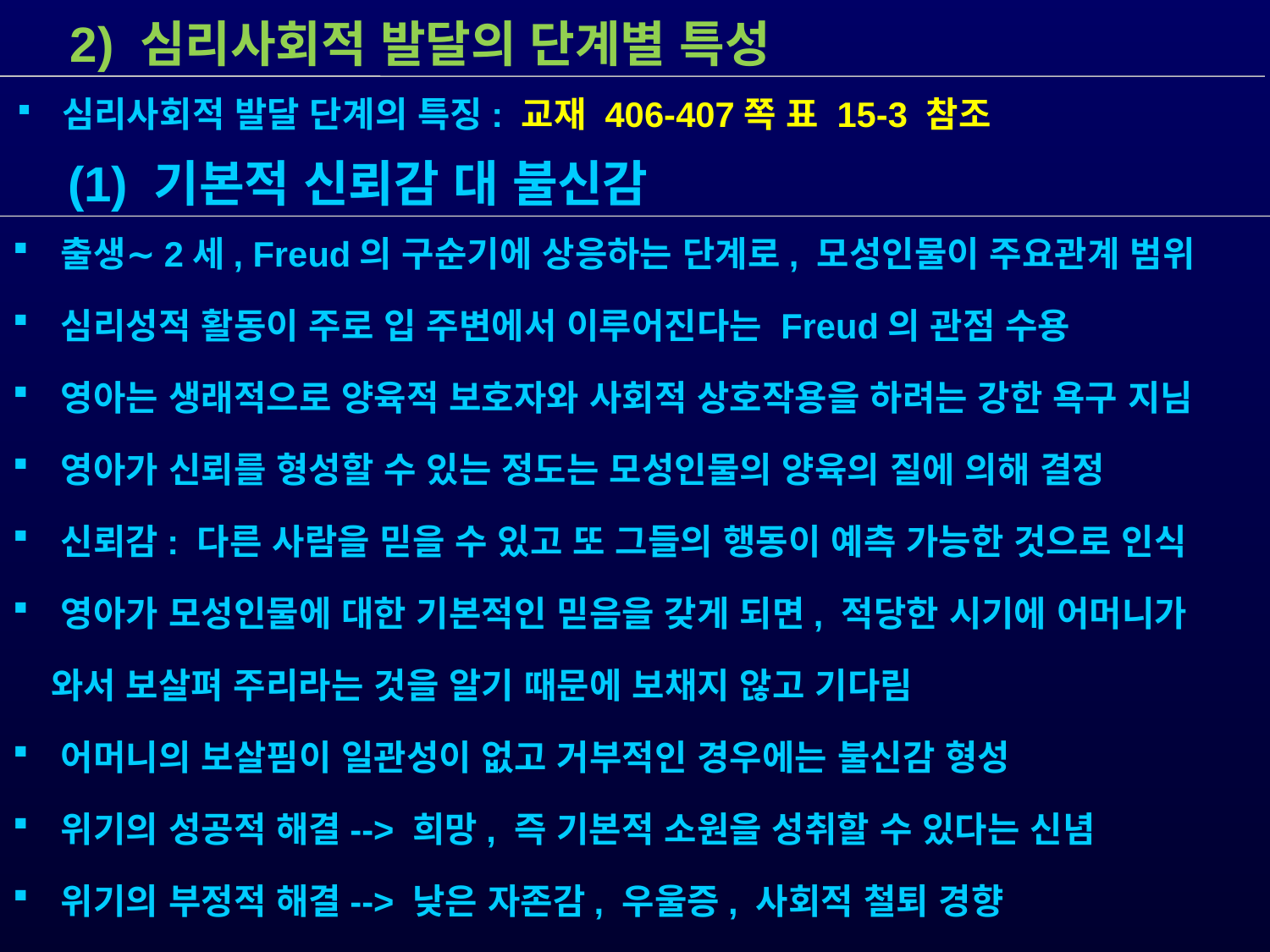

2) 심리사회적 발달의 단계별 특성

 심리사회적 발달 단계의 특징: 교재 406-407쪽 표 15-3 참조
  (1) 기본적 신뢰감 대 불신감
 출생∼2세, Freud의 구순기에 상응하는 단계로, 모성인물이 주요관계 범위
 심리성적 활동이 주로 입 주변에서 이루어진다는 Freud의 관점 수용
 영아는 생래적으로 양육적 보호자와 사회적 상호작용을 하려는 강한 욕구 지님
 영아가 신뢰를 형성할 수 있는 정도는 모성인물의 양육의 질에 의해 결정
 신뢰감: 다른 사람을 믿을 수 있고 또 그들의 행동이 예측 가능한 것으로 인식
 영아가 모성인물에 대한 기본적인 믿음을 갖게 되면, 적당한 시기에 어머니가
   와서 보살펴 주리라는 것을 알기 때문에 보채지 않고 기다림
 어머니의 보살핌이 일관성이 없고 거부적인 경우에는 불신감 형성
 위기의 성공적 해결--> 희망, 즉 기본적 소원을 성취할 수 있다는 신념
 위기의 부정적 해결--> 낮은 자존감, 우울증, 사회적 철퇴 경향